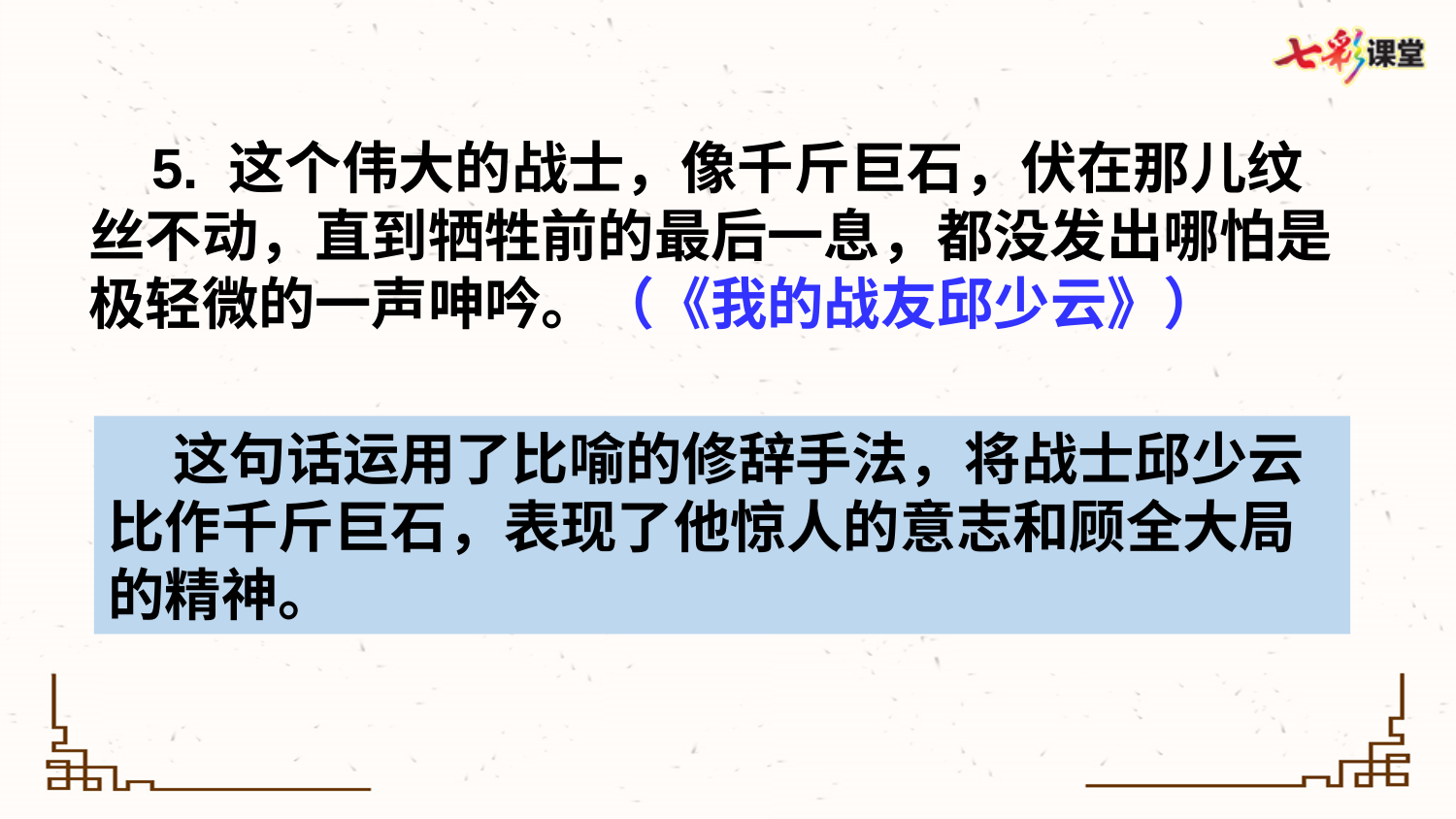

5. 这个伟大的战士，像千斤巨石，伏在那儿纹丝不动，直到牺牲前的最后一息，都没发出哪怕是极轻微的一声呻吟。（《我的战友邱少云》）
    这句话运用了比喻的修辞手法，将战士邱少云比作千斤巨石，表现了他惊人的意志和顾全大局的精神。